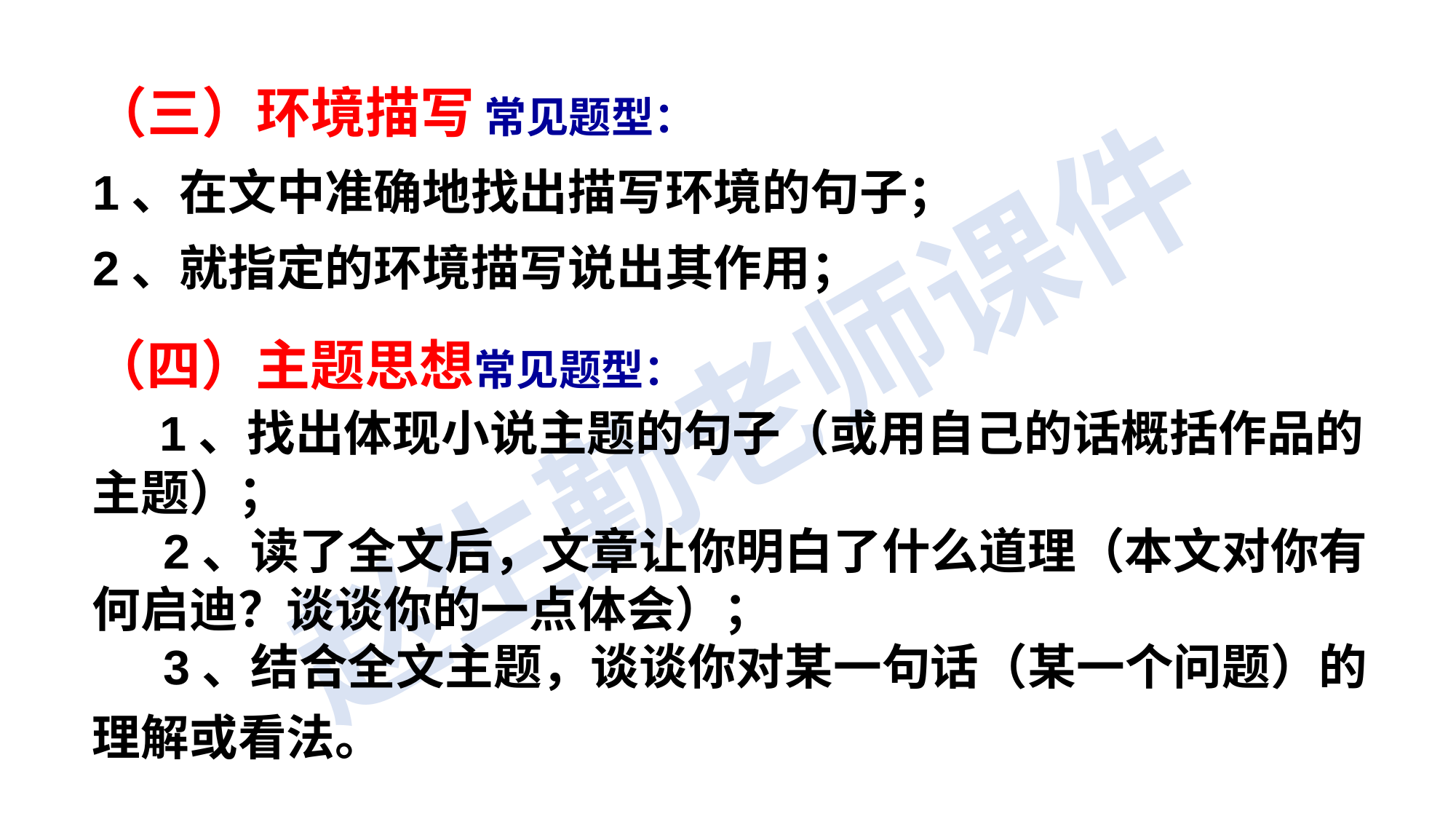

（三）环境描写 常见题型：
1、在文中准确地找出描写环境的句子；
2、就指定的环境描写说出其作用；
（四）主题思想常见题型：
　1、找出体现小说主题的句子（或用自己的话概括作品的主题）；
　 2、读了全文后，文章让你明白了什么道理（本文对你有何启迪？谈谈你的一点体会）；
　 3、结合全文主题，谈谈你对某一句话（某一个问题）的理解或看法。